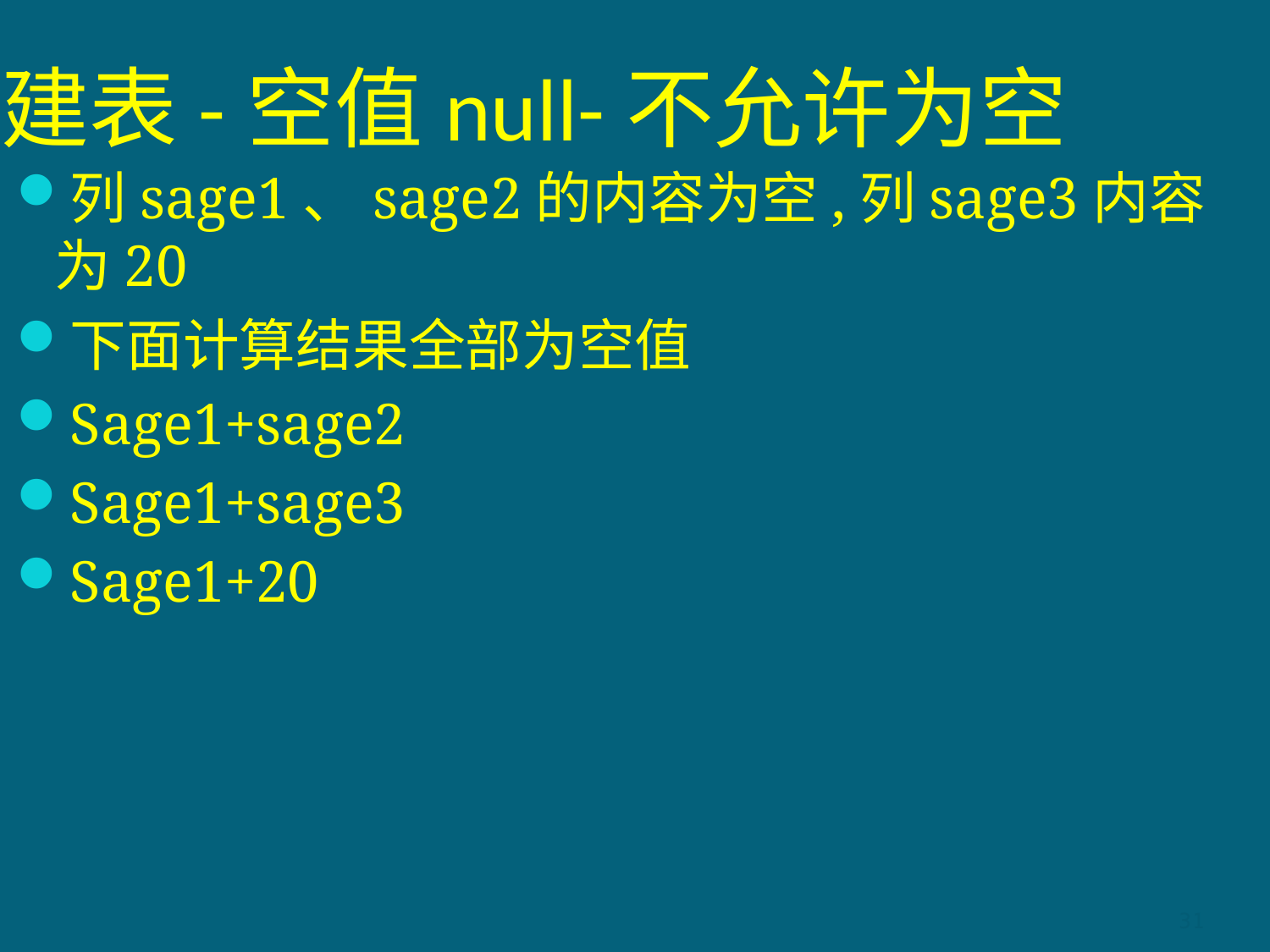

# 建表-空值null-不允许为空
列sage1、sage2的内容为空,列sage3内容为20
下面计算结果全部为空值
Sage1+sage2
Sage1+sage3
Sage1+20
31